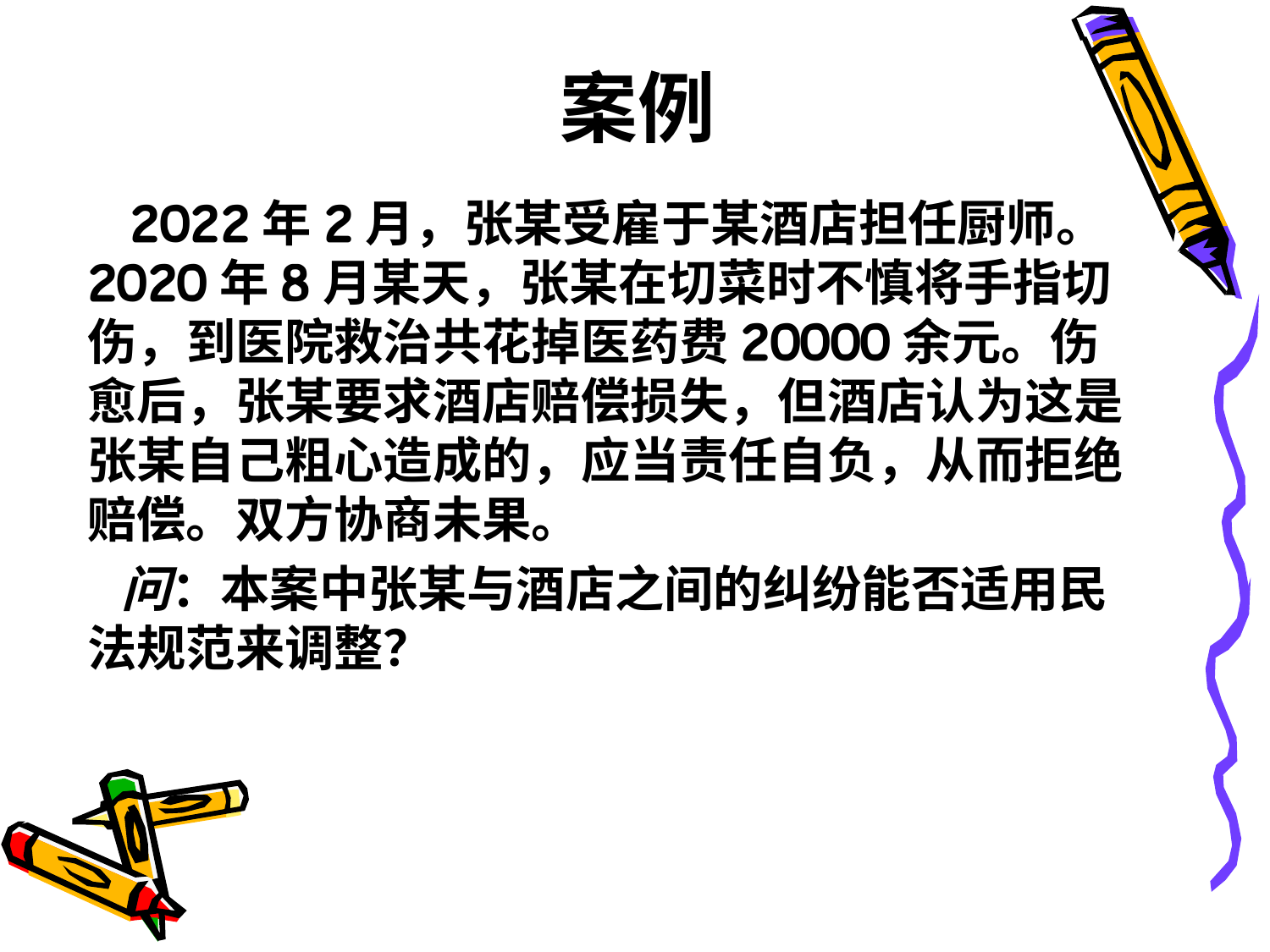

# 案例
  2022年2月，张某受雇于某酒店担任厨师。2020年8月某天，张某在切菜时不慎将手指切伤，到医院救治共花掉医药费20000余元。伤愈后，张某要求酒店赔偿损失，但酒店认为这是张某自己粗心造成的，应当责任自负，从而拒绝赔偿。双方协商未果。
  问：本案中张某与酒店之间的纠纷能否适用民法规范来调整？